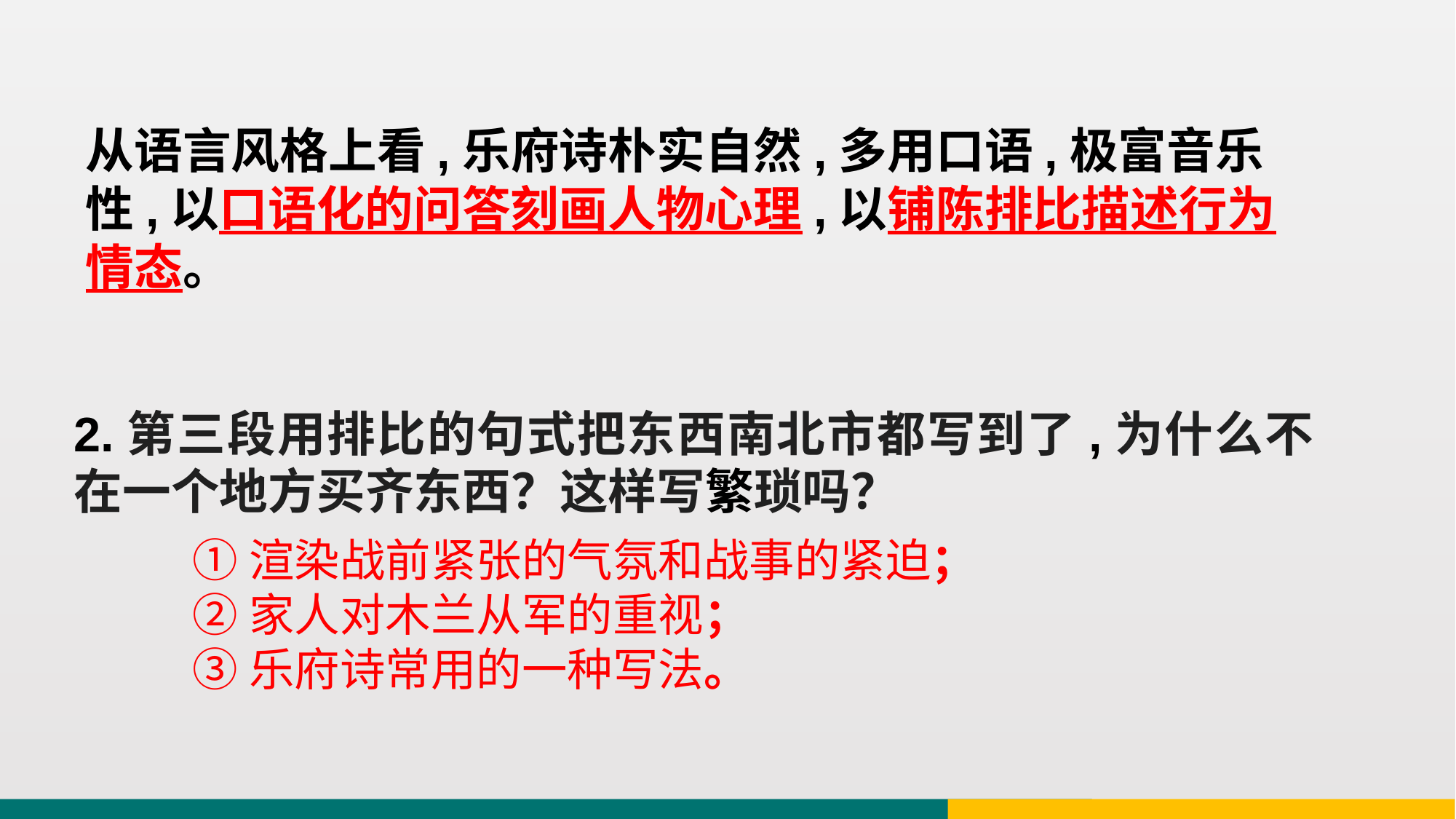

从语言风格上看,乐府诗朴实自然,多用口语,极富音乐性,以口语化的问答刻画人物心理,以铺陈排比描述行为情态。
2.第三段用排比的句式把东西南北市都写到了,为什么不在一个地方买齐东西？这样写繁琐吗？
①渲染战前紧张的气氛和战事的紧迫；
②家人对木兰从军的重视；
③乐府诗常用的一种写法。